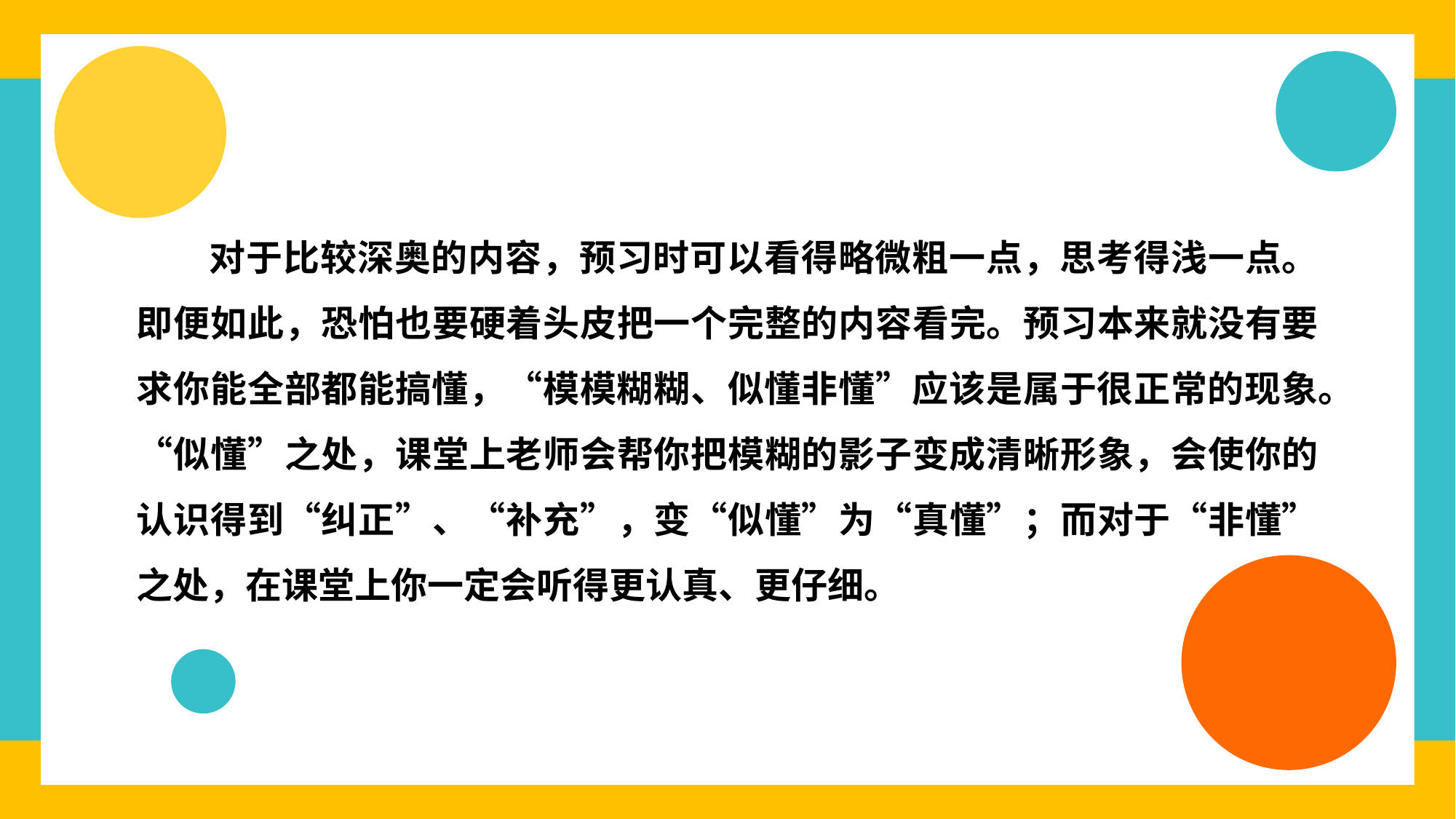

对于比较深奥的内容，预习时可以看得略微粗一点，思考得浅一点。即便如此，恐怕也要硬着头皮把一个完整的内容看完。预习本来就没有要求你能全部都能搞懂，“模模糊糊、似懂非懂”应该是属于很正常的现象。“似懂”之处，课堂上老师会帮你把模糊的影子变成清晰形象，会使你的认识得到“纠正”、“补充”，变“似懂”为“真懂”；而对于“非懂”之处，在课堂上你一定会听得更认真、更仔细。